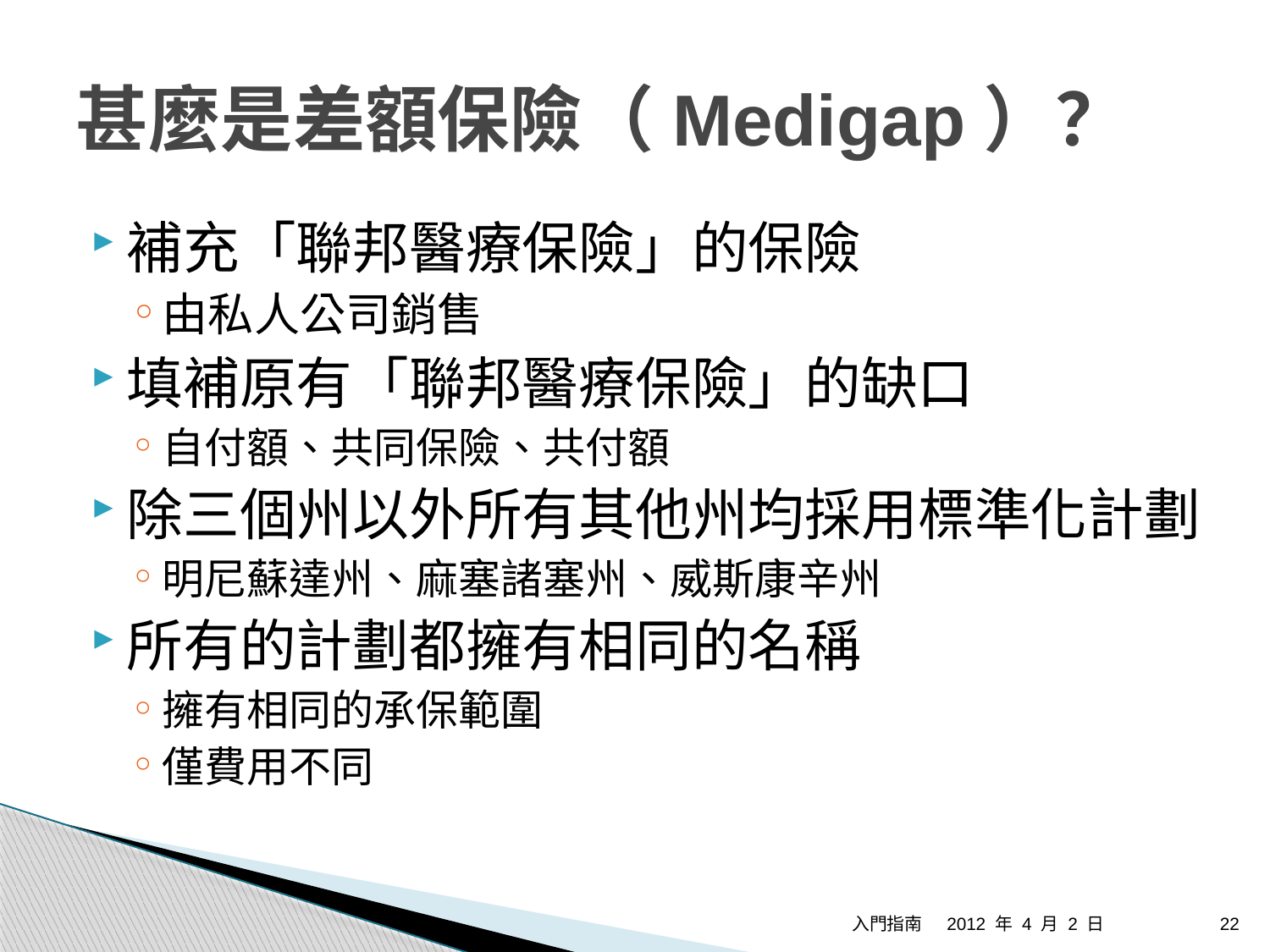

# 甚麼是差額保險（Medigap）？
補充「聯邦醫療保險」的保險
由私人公司銷售
填補原有「聯邦醫療保險」的缺口
自付額、共同保險、共付額
除三個州以外所有其他州均採用標準化計劃
明尼蘇達州、麻塞諸塞州、威斯康辛州
所有的計劃都擁有相同的名稱
擁有相同的承保範圍
僅費用不同

入門指南
2012 年 4 月 2 日
22